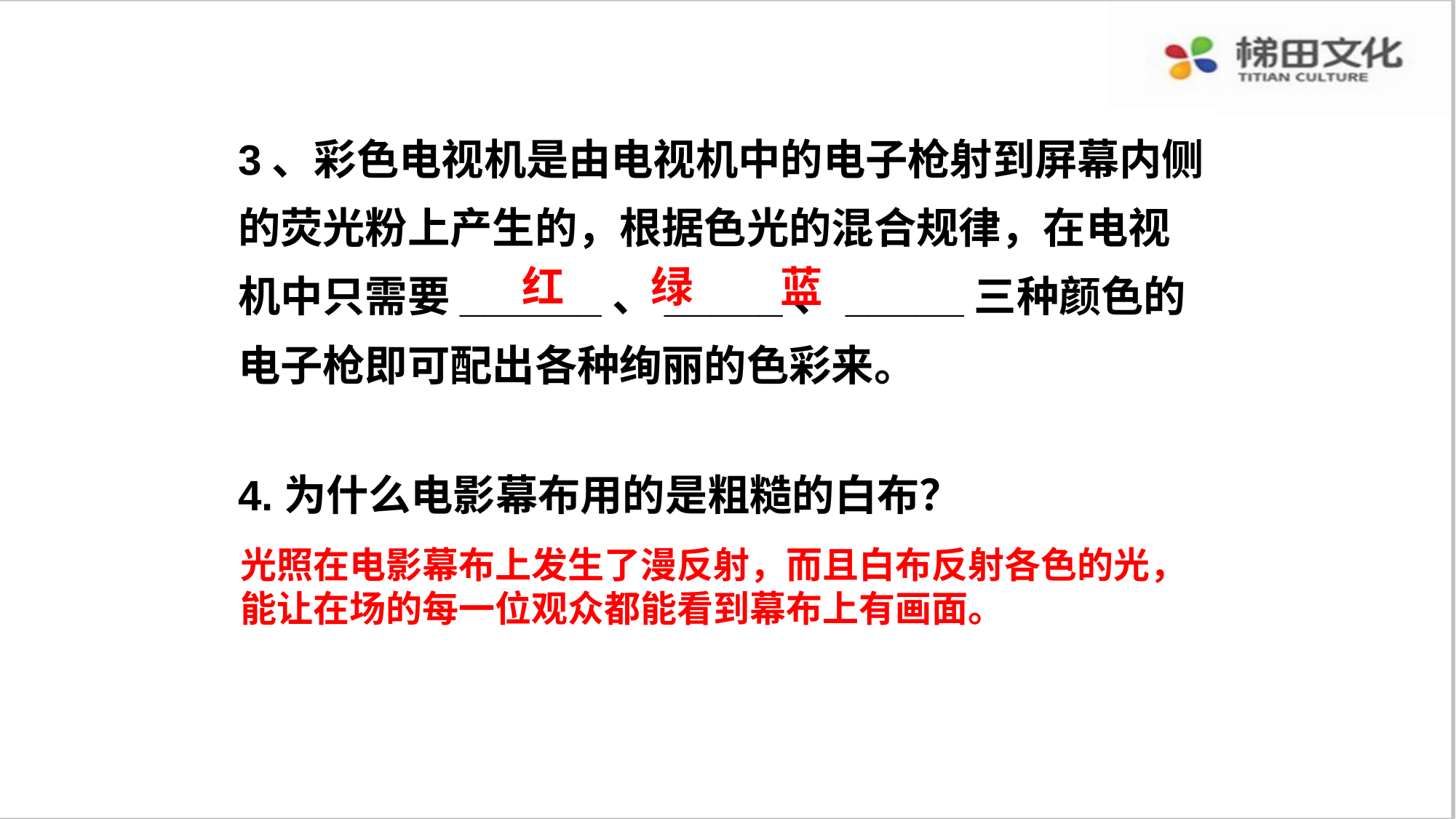

3、彩色电视机是由电视机中的电子枪射到屏幕内侧的荧光粉上产生的，根据色光的混合规律，在电视机中只需要______、_____、_____三种颜色的电子枪即可配出各种绚丽的色彩来。
红         绿         蓝
4.为什么电影幕布用的是粗糙的白布？
光照在电影幕布上发生了漫反射，而且白布反射各色的光，
能让在场的每一位观众都能看到幕布上有画面。